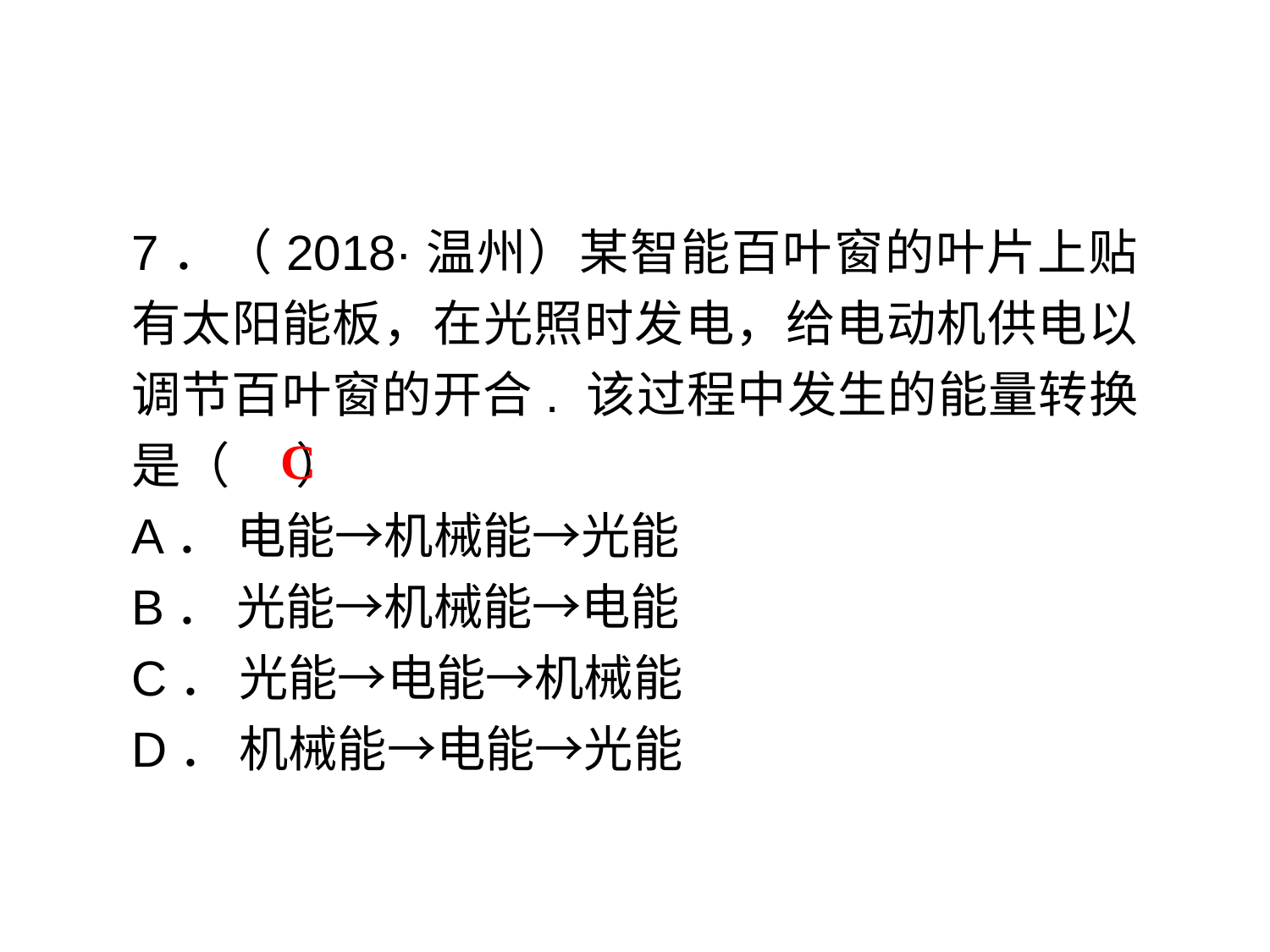

7．（2018·温州）某智能百叶窗的叶片上贴有太阳能板，在光照时发电，给电动机供电以调节百叶窗的开合. 该过程中发生的能量转换是（      ）
A． 电能→机械能→光能
B． 光能→机械能→电能
C． 光能→电能→机械能
D． 机械能→电能→光能
C